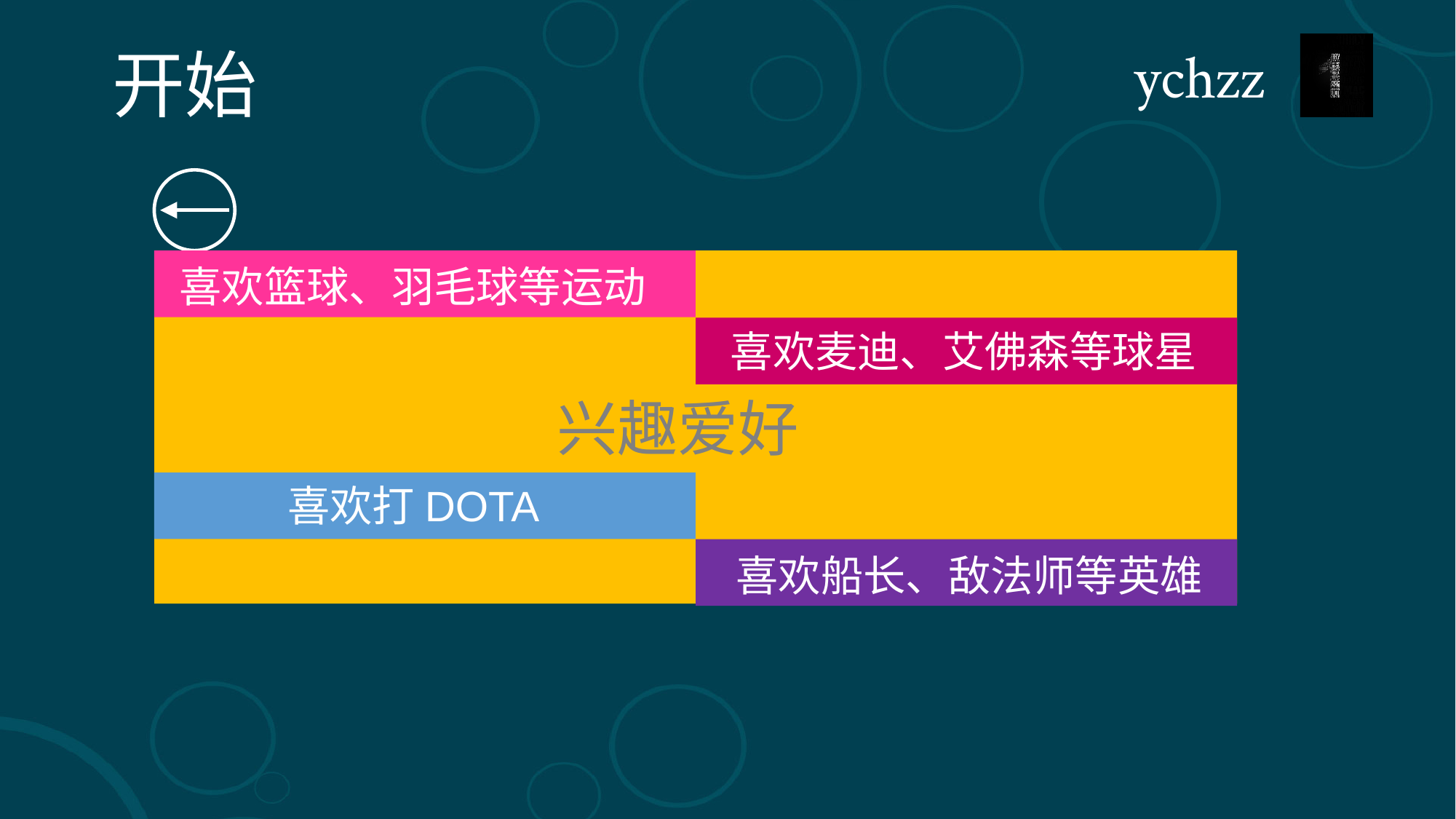

喜欢篮球、羽毛球等运动

喜欢麦迪、艾佛森等球星
兴趣爱好

喜欢打DOTA

喜欢船长、敌法师等英雄